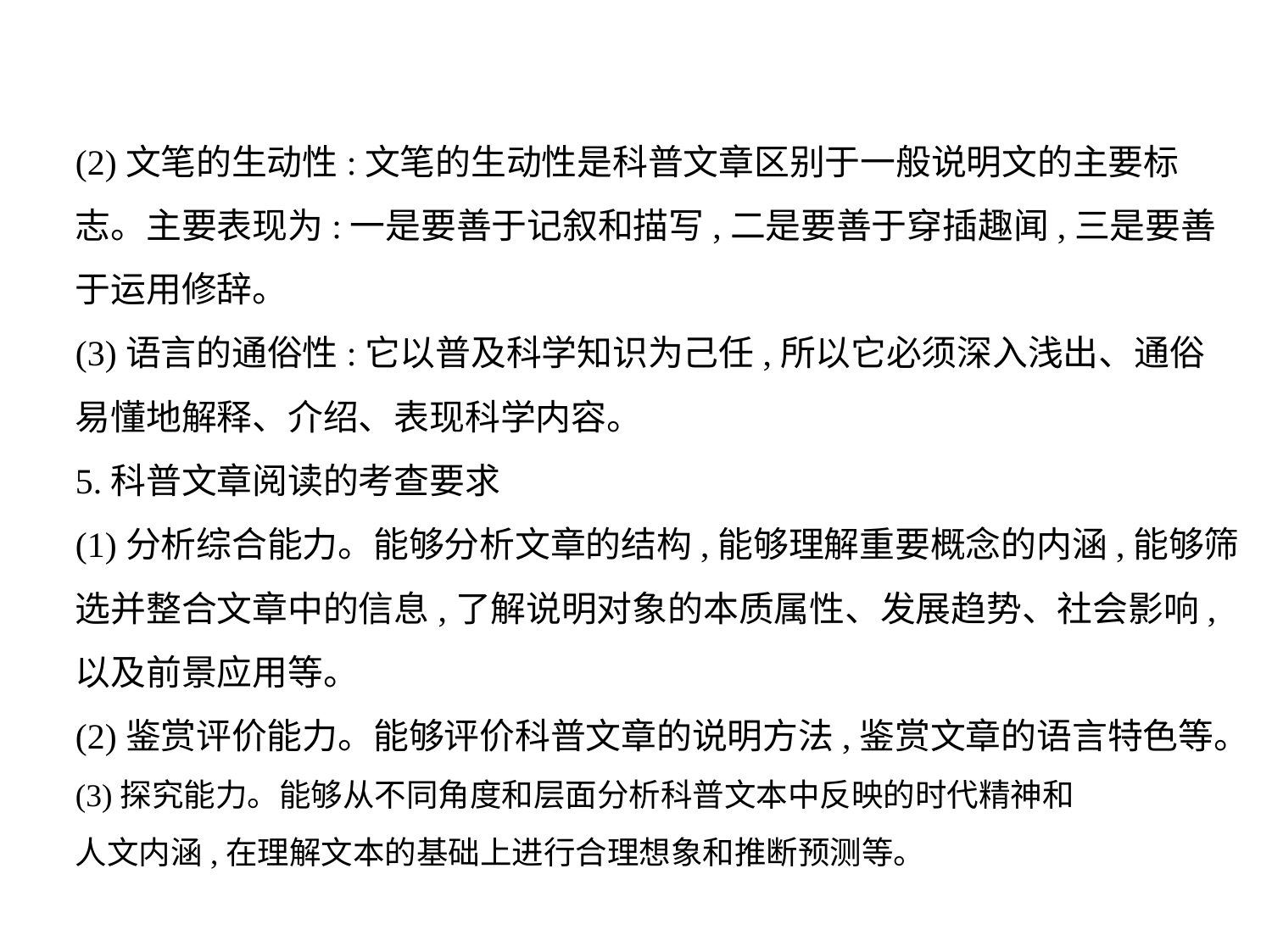

(2)文笔的生动性:文笔的生动性是科普文章区别于一般说明文的主要标
志。主要表现为:一是要善于记叙和描写,二是要善于穿插趣闻,三是要善
于运用修辞。
(3)语言的通俗性:它以普及科学知识为己任,所以它必须深入浅出、通俗
易懂地解释、介绍、表现科学内容。
5.科普文章阅读的考查要求
(1)分析综合能力。能够分析文章的结构,能够理解重要概念的内涵,能够筛
选并整合文章中的信息,了解说明对象的本质属性、发展趋势、社会影响,
以及前景应用等。
(2)鉴赏评价能力。能够评价科普文章的说明方法,鉴赏文章的语言特色等。
(3)探究能力。能够从不同角度和层面分析科普文本中反映的时代精神和
人文内涵,在理解文本的基础上进行合理想象和推断预测等。